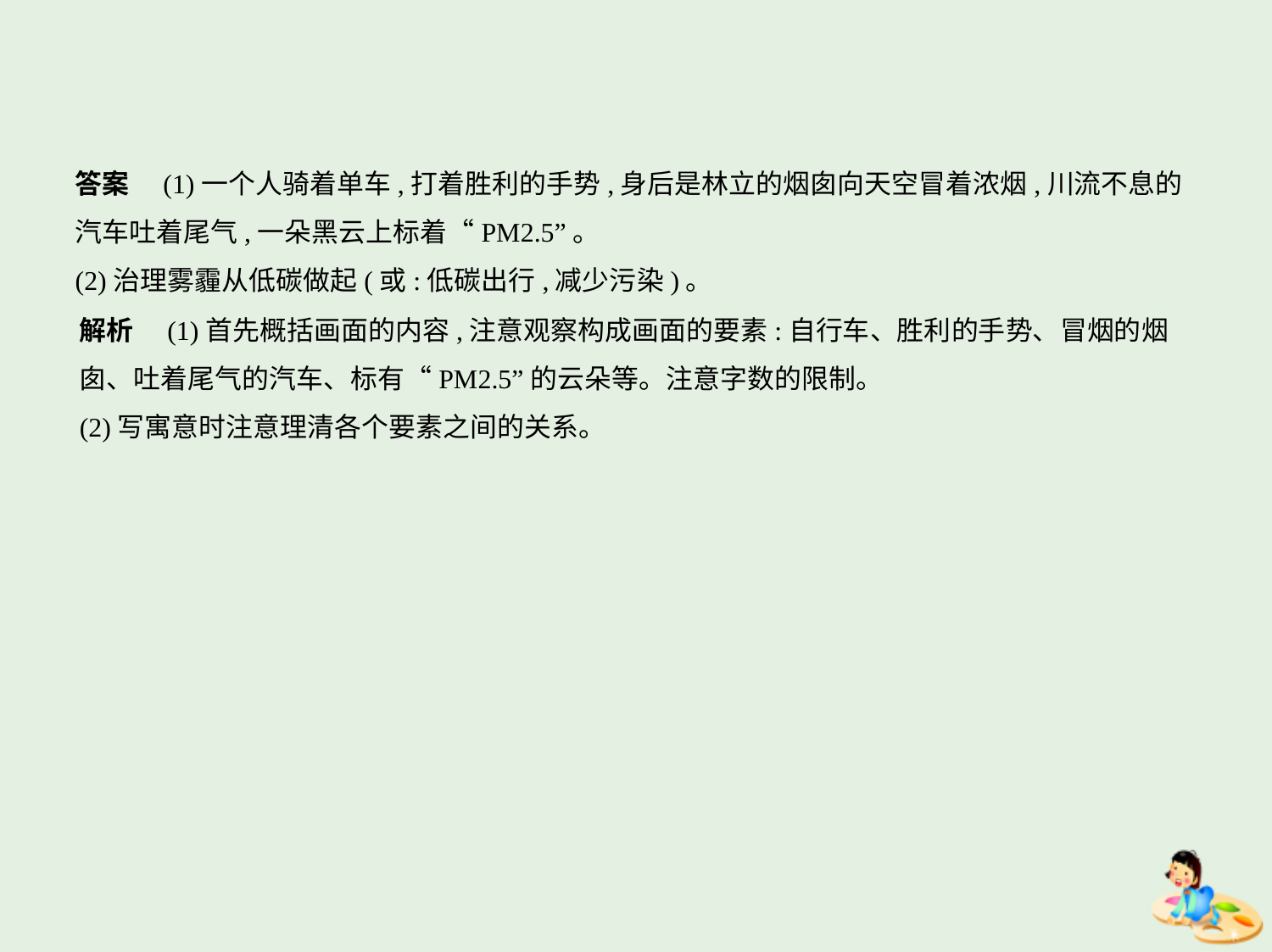

答案　(1)一个人骑着单车,打着胜利的手势,身后是林立的烟囱向天空冒着浓烟,川流不息的
汽车吐着尾气,一朵黑云上标着“PM2.5”。
(2)治理雾霾从低碳做起(或:低碳出行,减少污染)。
解析　(1)首先概括画面的内容,注意观察构成画面的要素:自行车、胜利的手势、冒烟的烟
囱、吐着尾气的汽车、标有“PM2.5”的云朵等。注意字数的限制。
(2)写寓意时注意理清各个要素之间的关系。